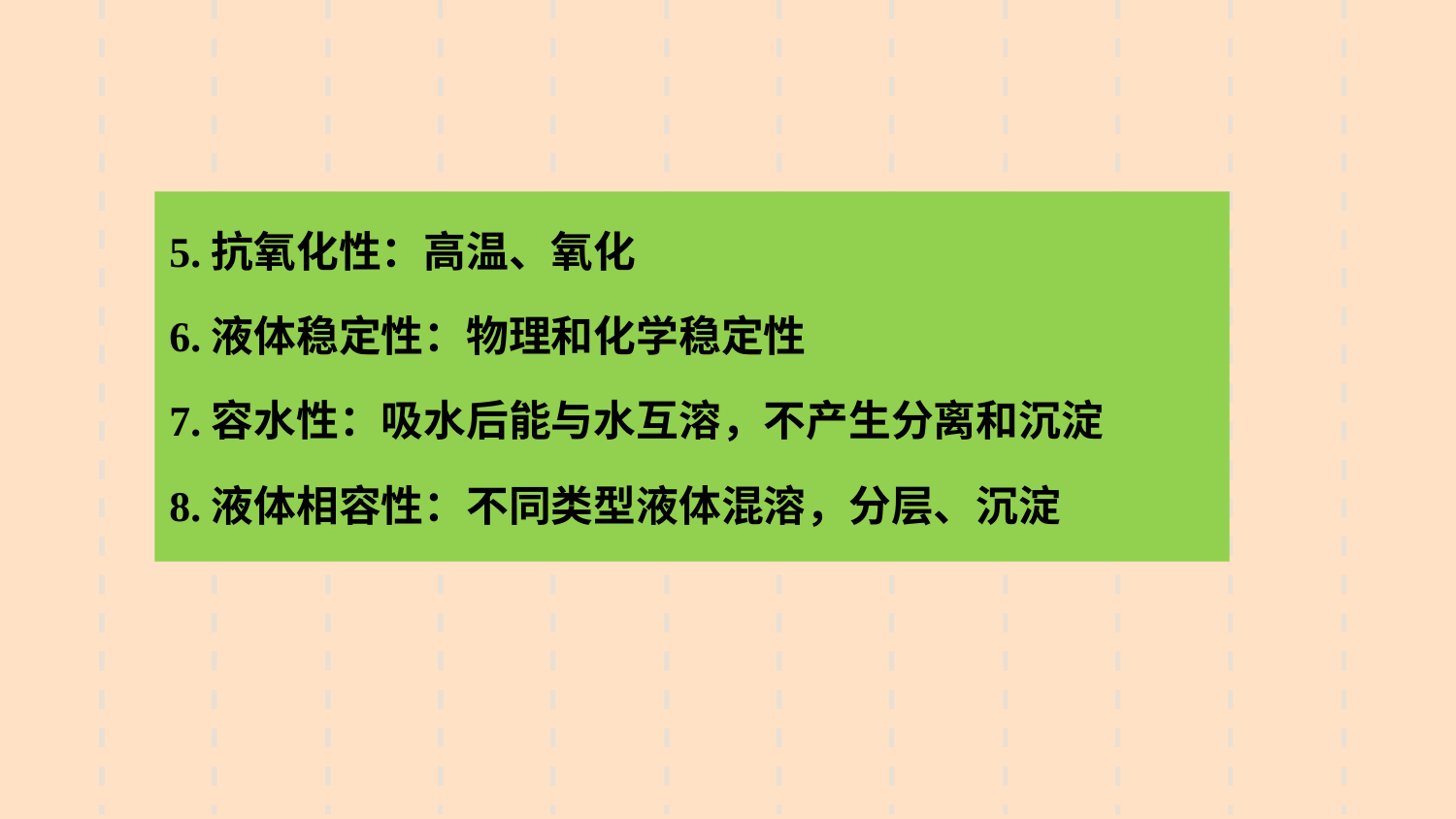

5.抗氧化性：高温、氧化
6.液体稳定性：物理和化学稳定性
7.容水性：吸水后能与水互溶，不产生分离和沉淀
8.液体相容性：不同类型液体混溶，分层、沉淀